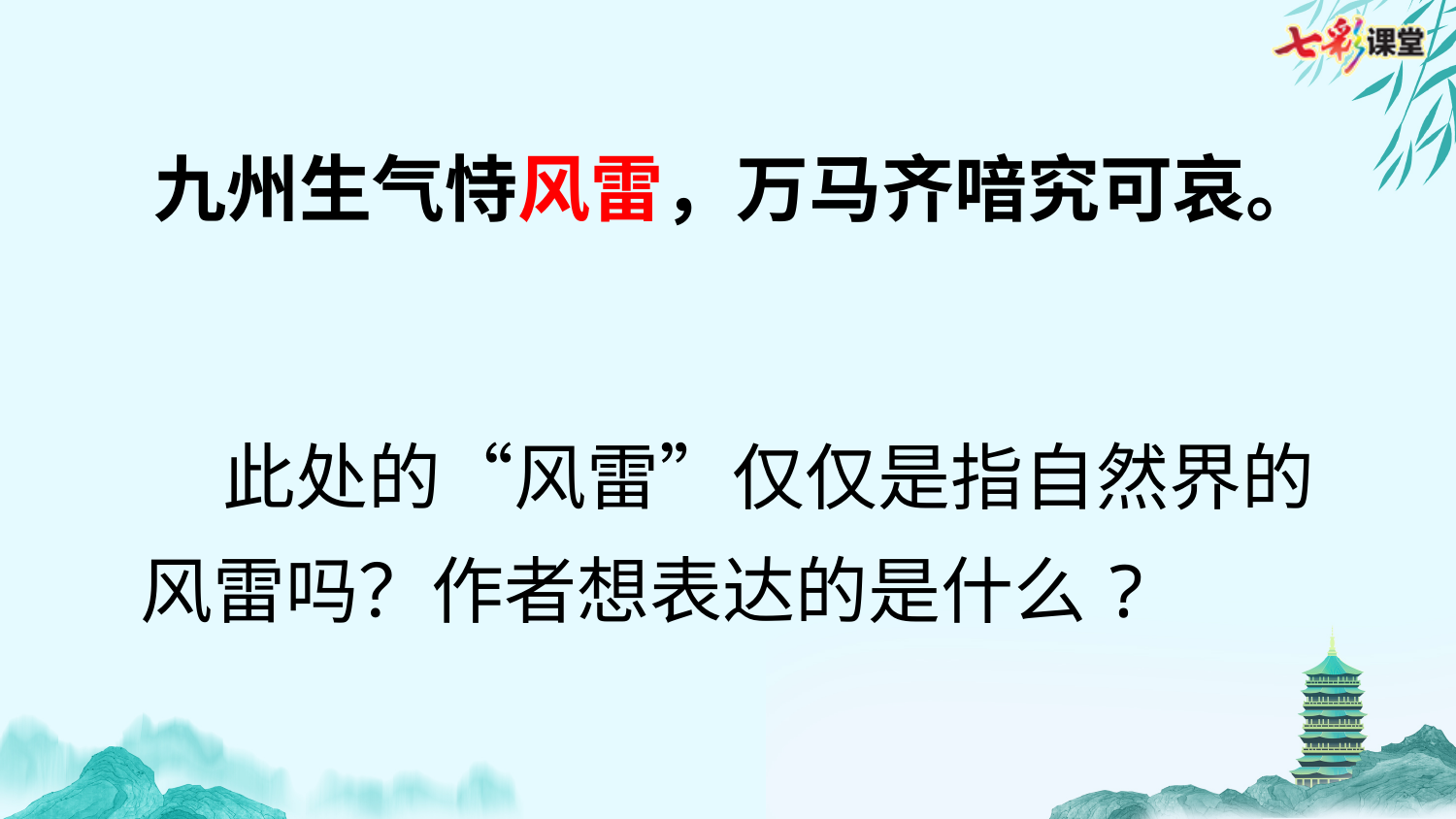

九州生气恃风雷，万马齐喑究可哀。
    此处的“风雷”仅仅是指自然界的风雷吗？作者想表达的是什么?